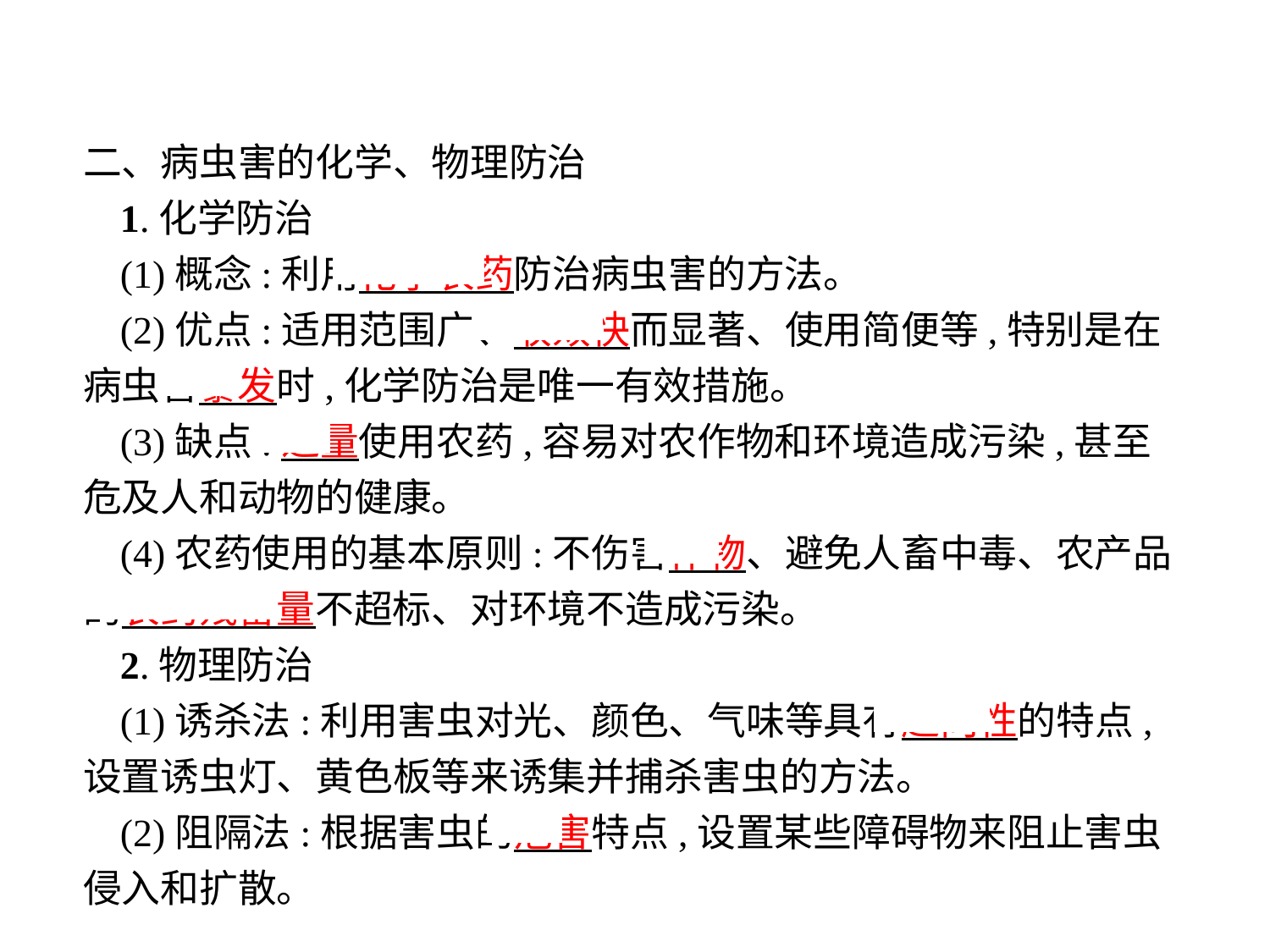

二、病虫害的化学、物理防治
1.化学防治
(1)概念:利用化学农药防治病虫害的方法。
(2)优点:适用范围广、收效快而显著、使用简便等,特别是在病虫害暴发时,化学防治是唯一有效措施。
(3)缺点:过量使用农药,容易对农作物和环境造成污染,甚至危及人和动物的健康。
(4)农药使用的基本原则:不伤害作物、避免人畜中毒、农产品的农药残留量不超标、对环境不造成污染。
2.物理防治
(1)诱杀法:利用害虫对光、颜色、气味等具有趋向性的特点,设置诱虫灯、黄色板等来诱集并捕杀害虫的方法。
(2)阻隔法:根据害虫的危害特点,设置某些障碍物来阻止害虫侵入和扩散。